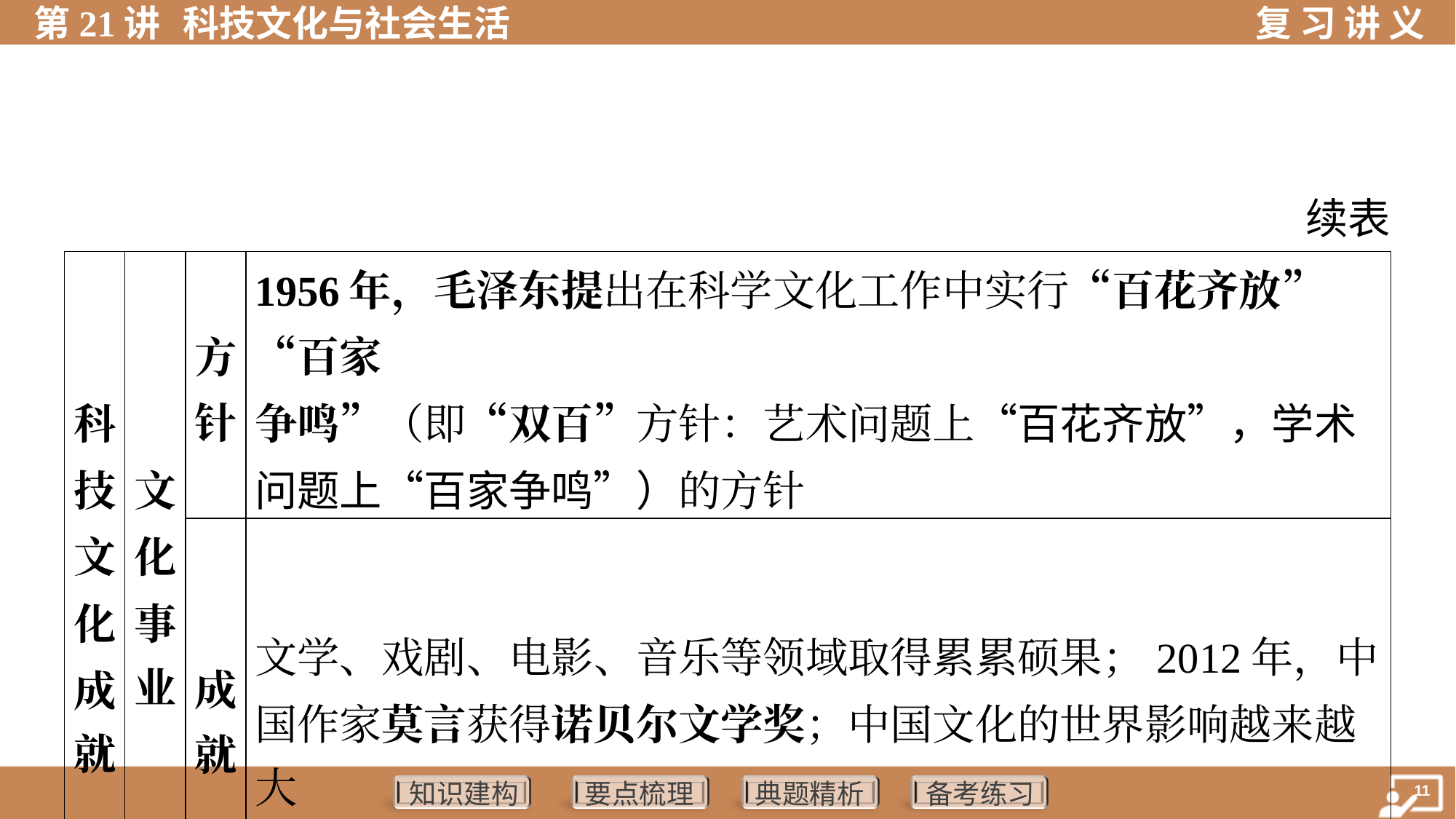

续表
| 科 技 文 化 成 就 | 文 化 事 业 | 方 针 | 1956年，毛泽东提出在科学文化工作中实行“百花齐放”“百家 争鸣”（即“双百”方针：艺术问题上“百花齐放”，学术问题上“百家争鸣”）的方针 |  |  |
| --- | --- | --- | --- | --- | --- |
|  |  | 成 就 | 文学、戏剧、电影、音乐等领域取得累累硕果；2012年，中 国作家莫言获得诺贝尔文学奖；中国文化的世界影响越来越 大 |  |  |